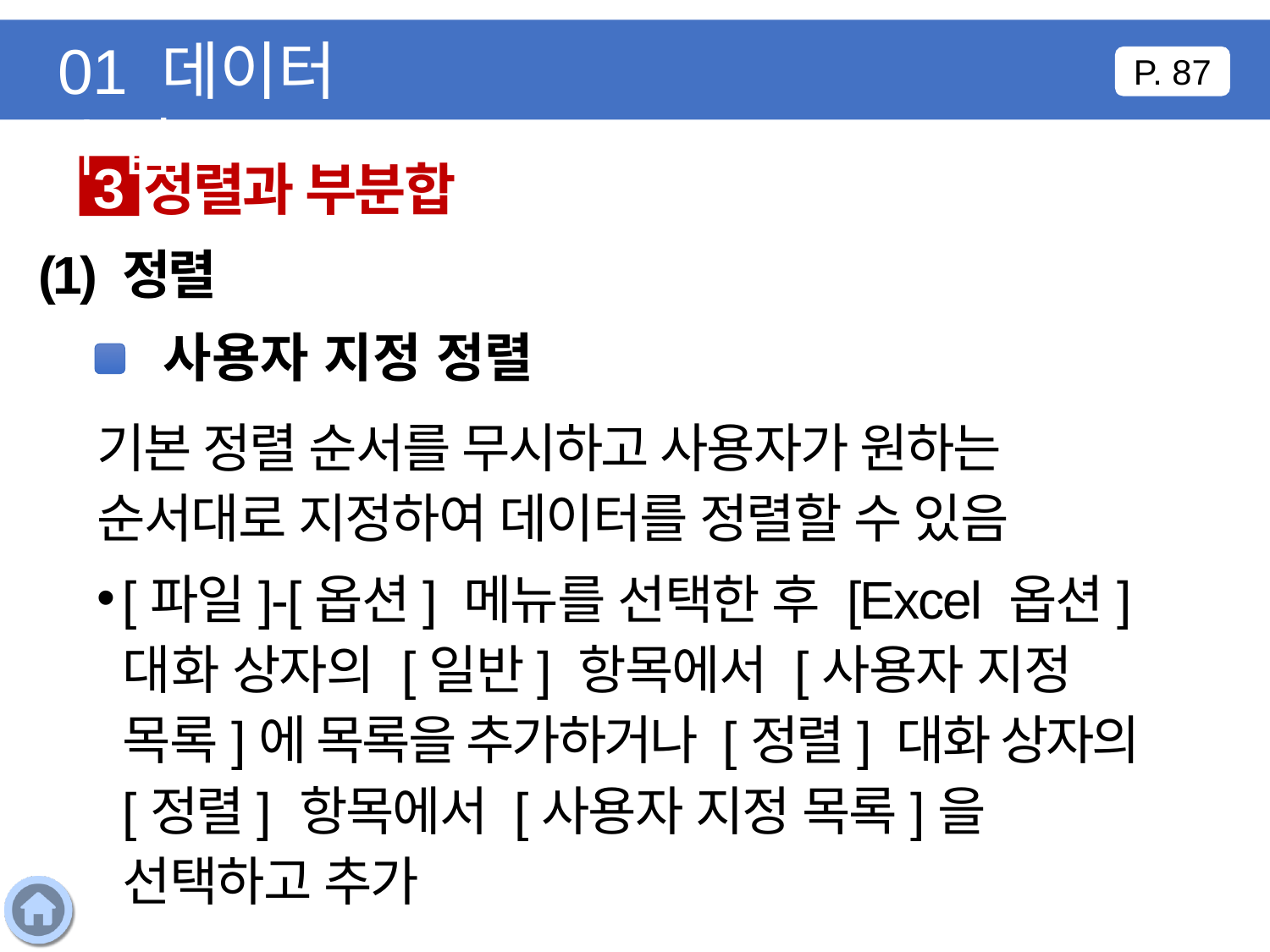

01 데이터 수집
P. 87
정렬과 부분합
3
(1) 정렬
사용자 지정 정렬

기본 정렬 순서를 무시하고 사용자가 원하는 순서대로 지정하여 데이터를 정렬할 수 있음
[파일]-[옵션] 메뉴를 선택한 후 [Excel 옵션] 대화 상자의 [일반] 항목에서 [사용자 지정 목록]에 목록을 추가하거나 [정렬] 대화 상자의 [정렬] 항목에서 [사용자 지정 목록]을 선택하고 추가